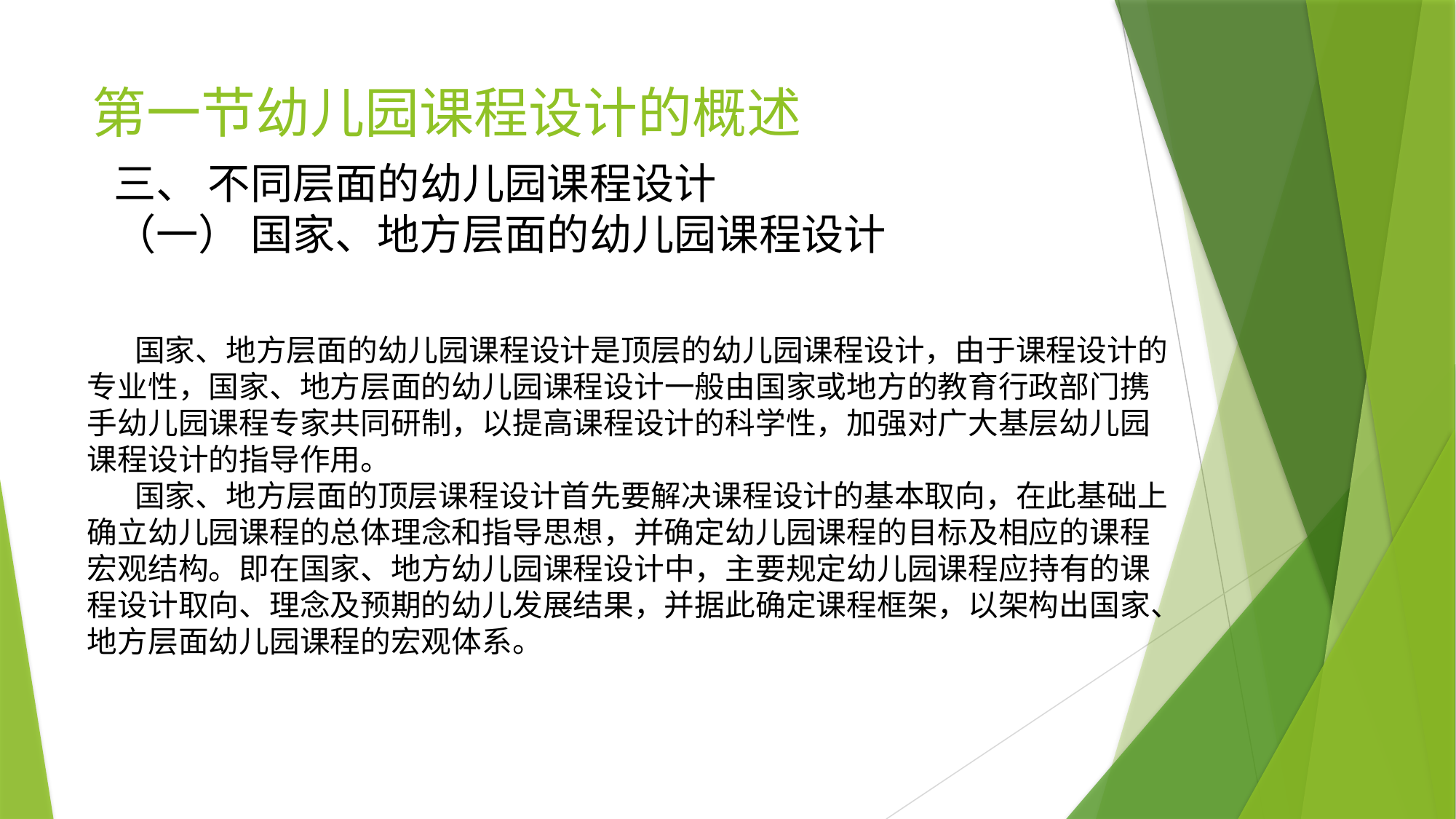

# 第一节幼儿园课程设计的概述
三、 不同层面的幼儿园课程设计
（一） 国家、地方层面的幼儿园课程设计
      国家、地方层面的幼儿园课程设计是顶层的幼儿园课程设计，由于课程设计的专业性，国家、地方层面的幼儿园课程设计一般由国家或地方的教育行政部门携手幼儿园课程专家共同研制，以提高课程设计的科学性，加强对广大基层幼儿园课程设计的指导作用。
      国家、地方层面的顶层课程设计首先要解决课程设计的基本取向，在此基础上确立幼儿园课程的总体理念和指导思想，并确定幼儿园课程的目标及相应的课程宏观结构。即在国家、地方幼儿园课程设计中，主要规定幼儿园课程应持有的课程设计取向、理念及预期的幼儿发展结果，并据此确定课程框架，以架构出国家、地方层面幼儿园课程的宏观体系。